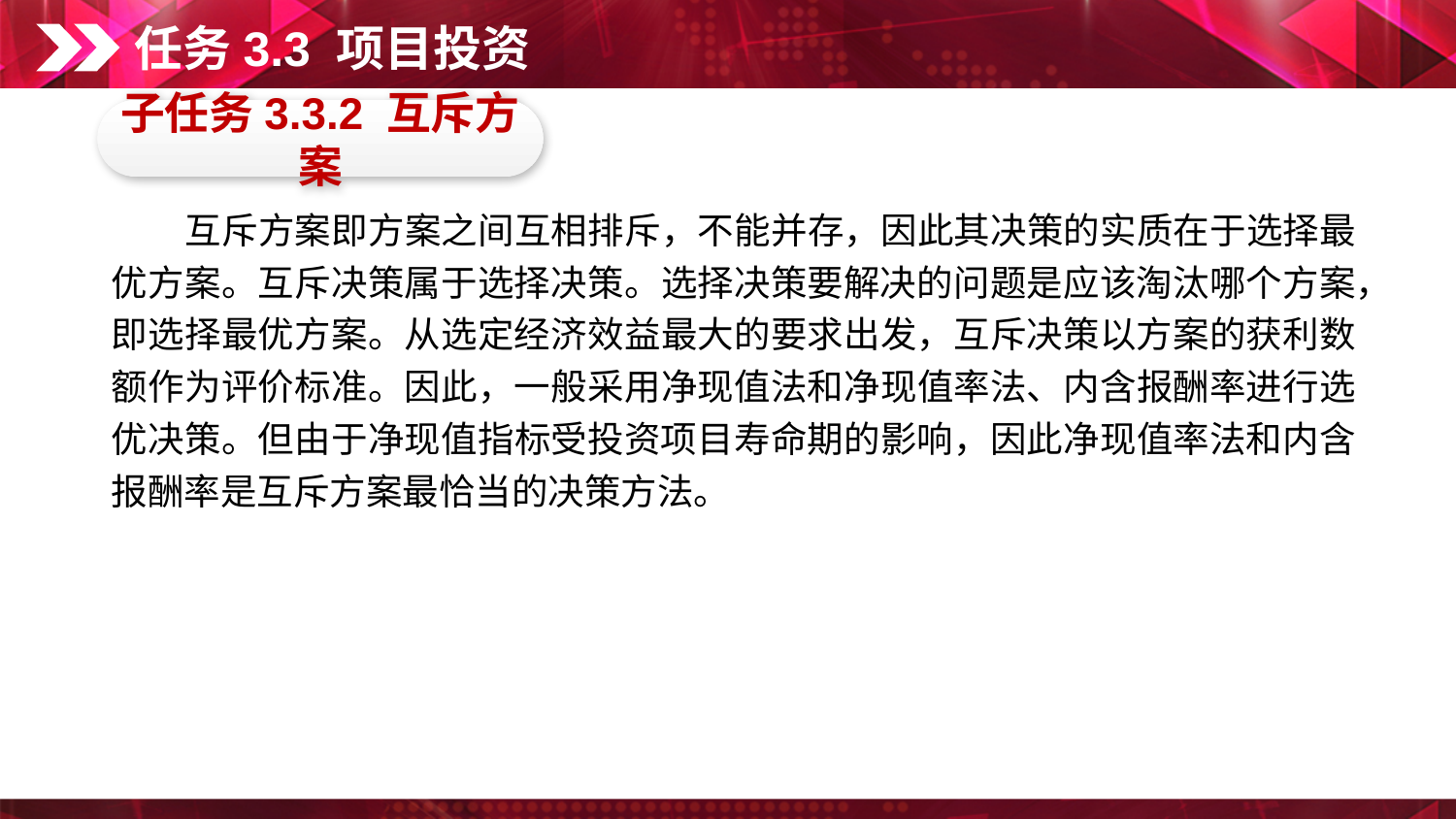

任务3.3 项目投资

子任务3.3.2 互斥方案
　　互斥方案即方案之间互相排斥，不能并存，因此其决策的实质在于选择最优方案。互斥决策属于选择决策。选择决策要解决的问题是应该淘汰哪个方案，即选择最优方案。从选定经济效益最大的要求出发，互斥决策以方案的获利数额作为评价标准。因此，一般采用净现值法和净现值率法、内含报酬率进行选优决策。但由于净现值指标受投资项目寿命期的影响，因此净现值率法和内含报酬率是互斥方案最恰当的决策方法。